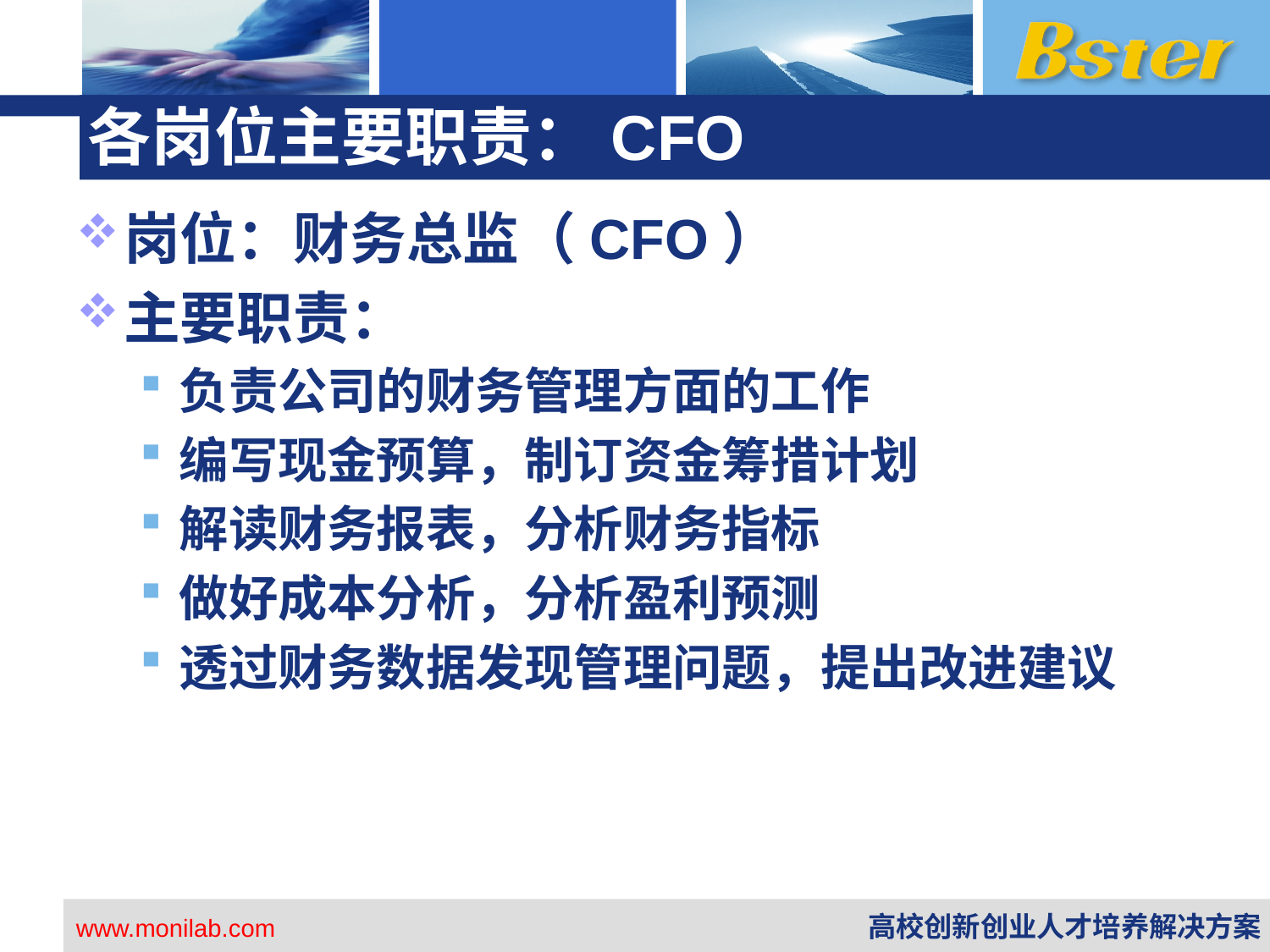

# 各岗位主要职责：CFO
岗位：财务总监（CFO）
主要职责：
负责公司的财务管理方面的工作
编写现金预算，制订资金筹措计划
解读财务报表，分析财务指标
做好成本分析，分析盈利预测
透过财务数据发现管理问题，提出改进建议